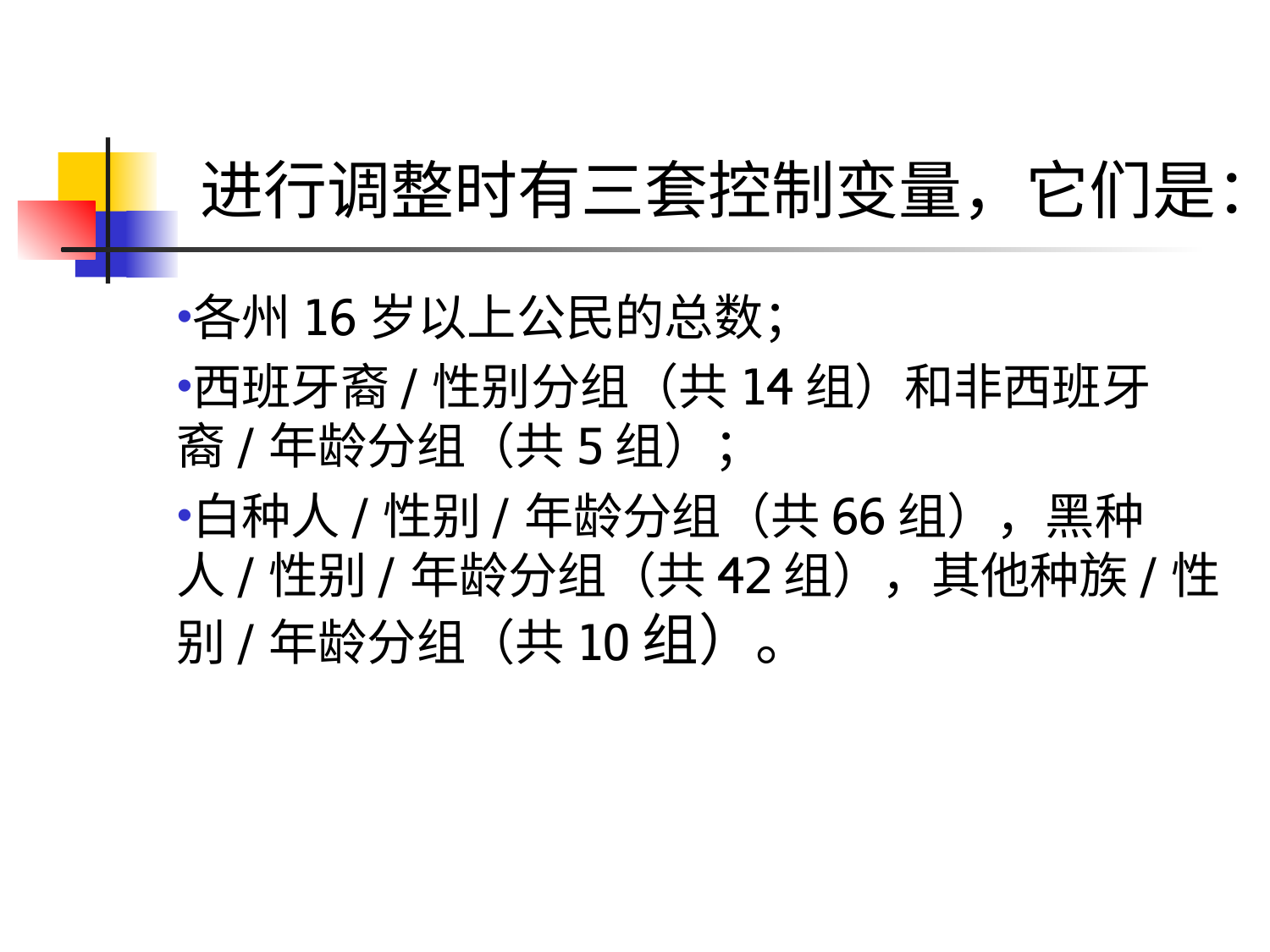

# 进行调整时有三套控制变量，它们是：
各州16岁以上公民的总数；
西班牙裔/性别分组（共14组）和非西班牙裔/年龄分组（共5组）；
白种人/性别/年龄分组（共66组），黑种人/性别/年龄分组（共42组），其他种族/性别/年龄分组（共10组）。